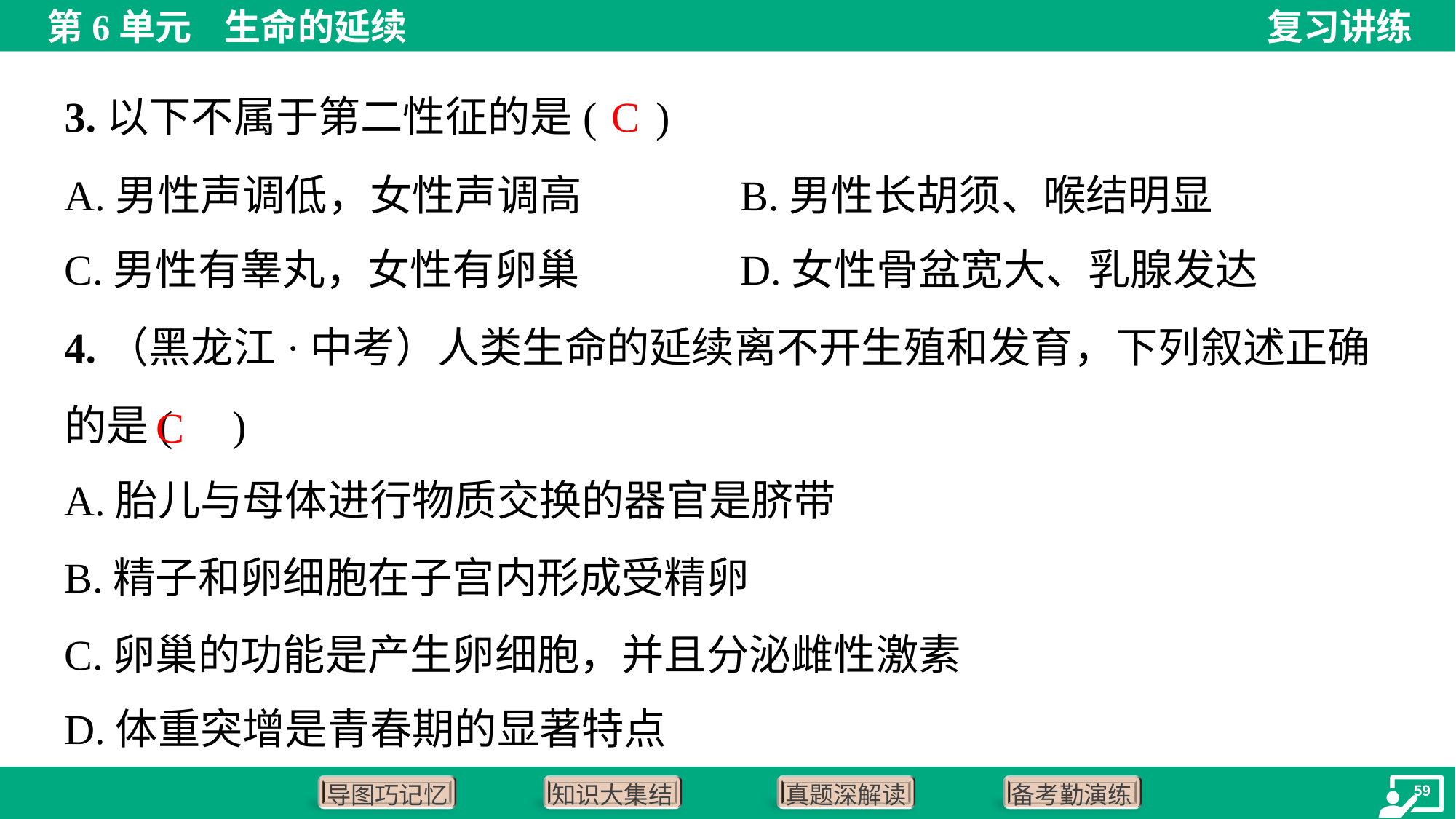

C
3.以下不属于第二性征的是(     )
A.男性声调低，女性声调高	B.男性长胡须、喉结明显
C.男性有睾丸，女性有卵巢	D.女性骨盆宽大、乳腺发达
4.（黑龙江·中考）人类生命的延续离不开生殖和发育，下列叙述正确的是(     )
C
A.胎儿与母体进行物质交换的器官是脐带
B.精子和卵细胞在子宫内形成受精卵
C.卵巢的功能是产生卵细胞，并且分泌雌性激素
D.体重突增是青春期的显著特点